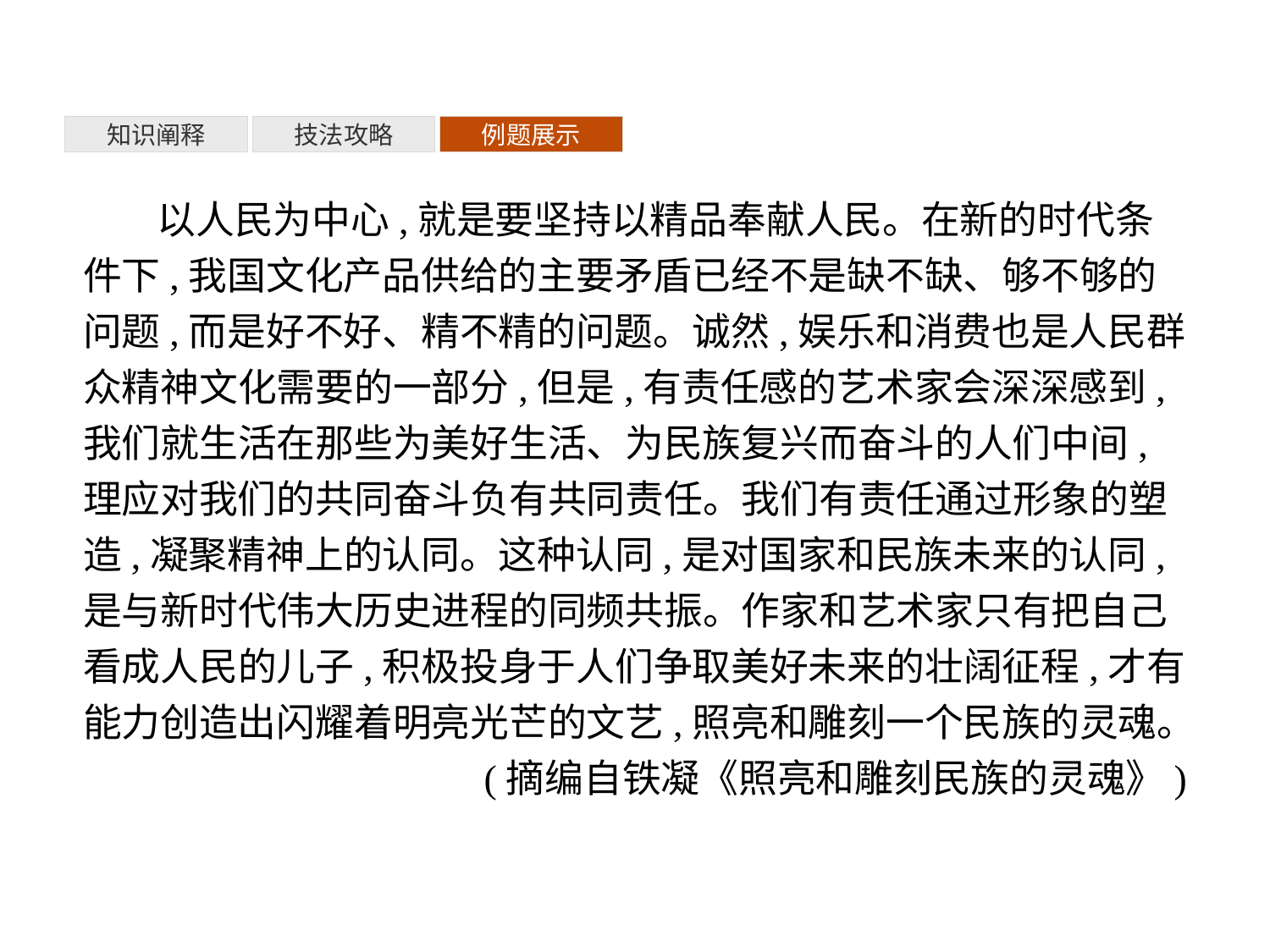

知识阐释
技法攻略
例题展示
以人民为中心,就是要坚持以精品奉献人民。在新的时代条件下,我国文化产品供给的主要矛盾已经不是缺不缺、够不够的问题,而是好不好、精不精的问题。诚然,娱乐和消费也是人民群众精神文化需要的一部分,但是,有责任感的艺术家会深深感到,我们就生活在那些为美好生活、为民族复兴而奋斗的人们中间,理应对我们的共同奋斗负有共同责任。我们有责任通过形象的塑造,凝聚精神上的认同。这种认同,是对国家和民族未来的认同,是与新时代伟大历史进程的同频共振。作家和艺术家只有把自己看成人民的儿子,积极投身于人们争取美好未来的壮阔征程,才有能力创造出闪耀着明亮光芒的文艺,照亮和雕刻一个民族的灵魂。
(摘编自铁凝《照亮和雕刻民族的灵魂》)